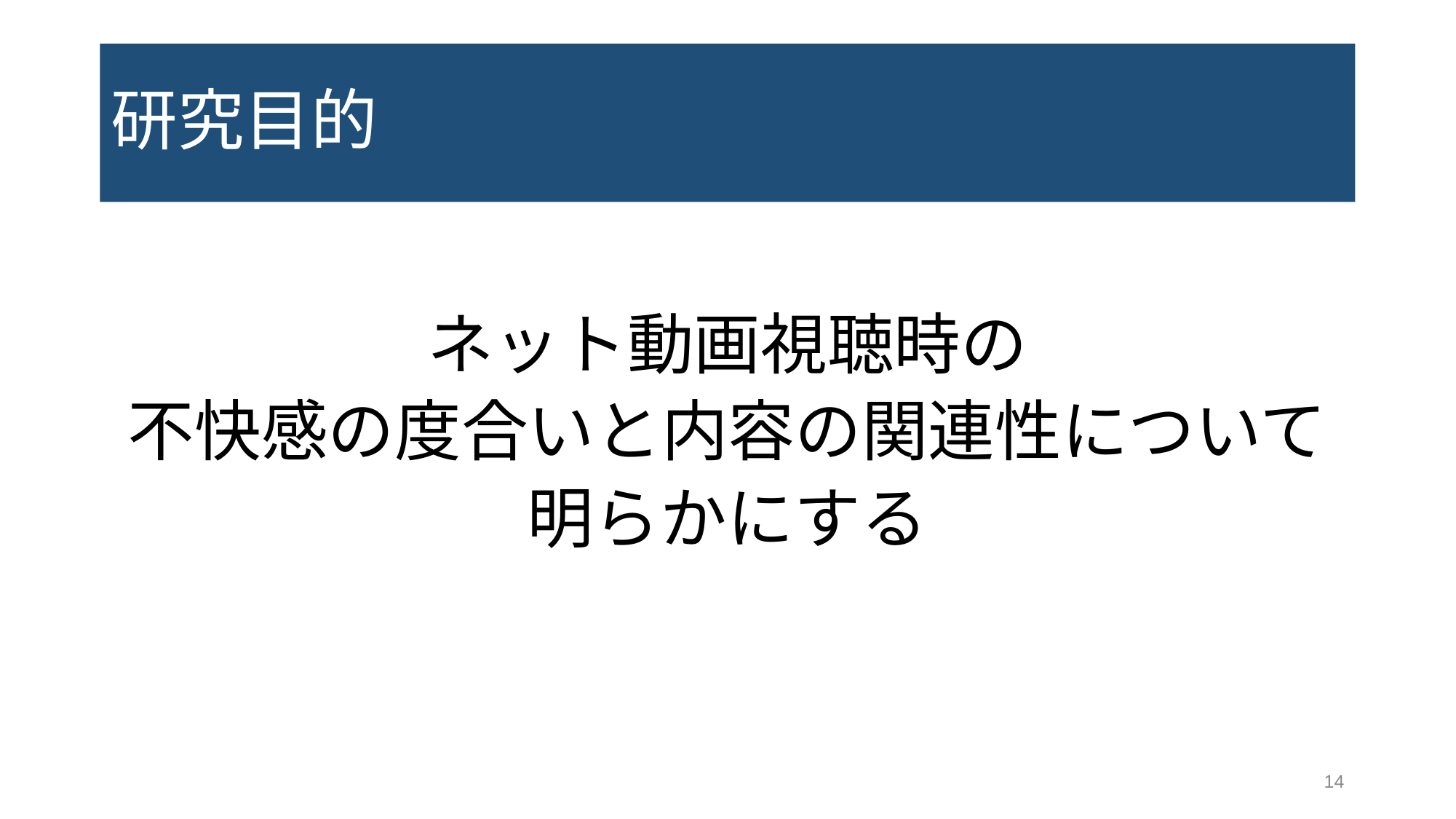

# 研究目的

ネット動画視聴時の
不快感の度合いと内容の関連性について
明らかにする

14